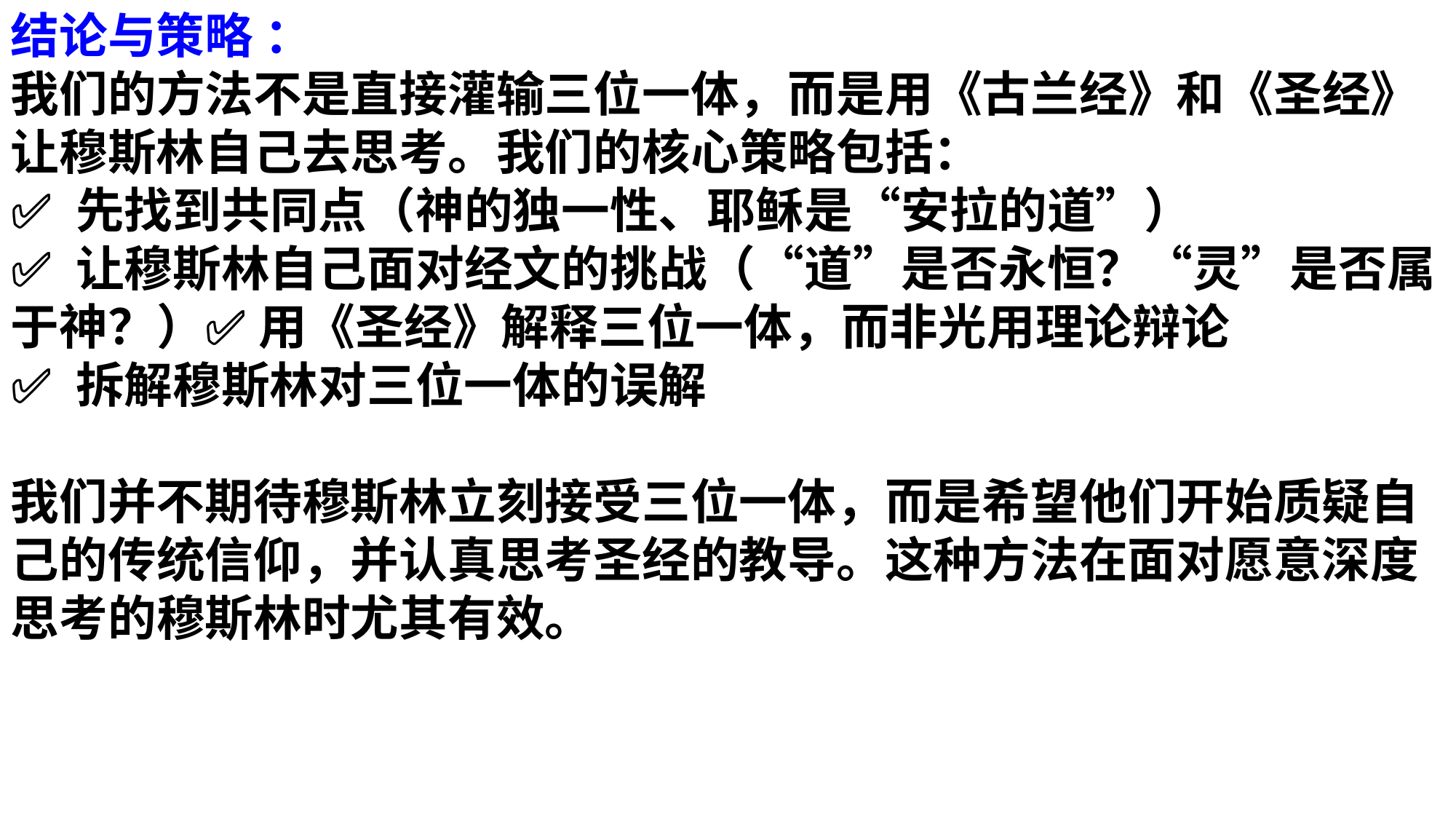

结论与策略 ：
我们的方法不是直接灌输三位一体，而是用《古兰经》和《圣经》让穆斯林自己去思考。我们的核心策略包括：
✅ 先找到共同点（神的独一性、耶稣是“安拉的道”）
✅ 让穆斯林自己面对经文的挑战（“道”是否永恒？“灵”是否属于神？）✅ 用《圣经》解释三位一体，而非光用理论辩论
✅ 拆解穆斯林对三位一体的误解

我们并不期待穆斯林立刻接受三位一体，而是希望他们开始质疑自己的传统信仰，并认真思考圣经的教导。这种方法在面对愿意深度思考的穆斯林时尤其有效。